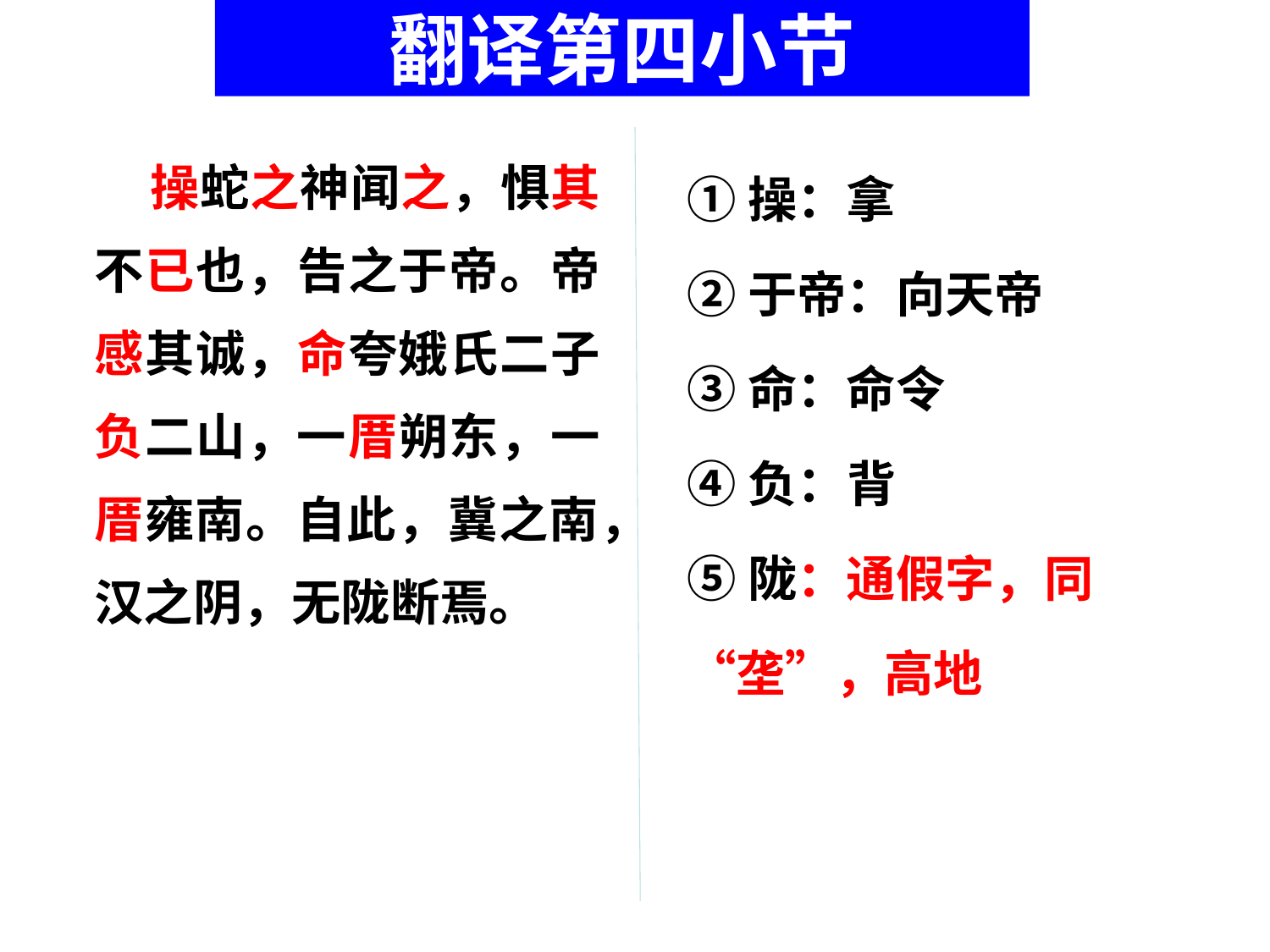

翻译第四小节
    操蛇之神闻之，惧其不已也，告之于帝。帝感其诚，命夸娥氏二子负二山，一厝朔东，一厝雍南。自此，冀之南，汉之阴，无陇断焉。
①操：拿
②于帝：向天帝
③命：命令
④负：背
⑤陇：通假字，同“垄”，高地